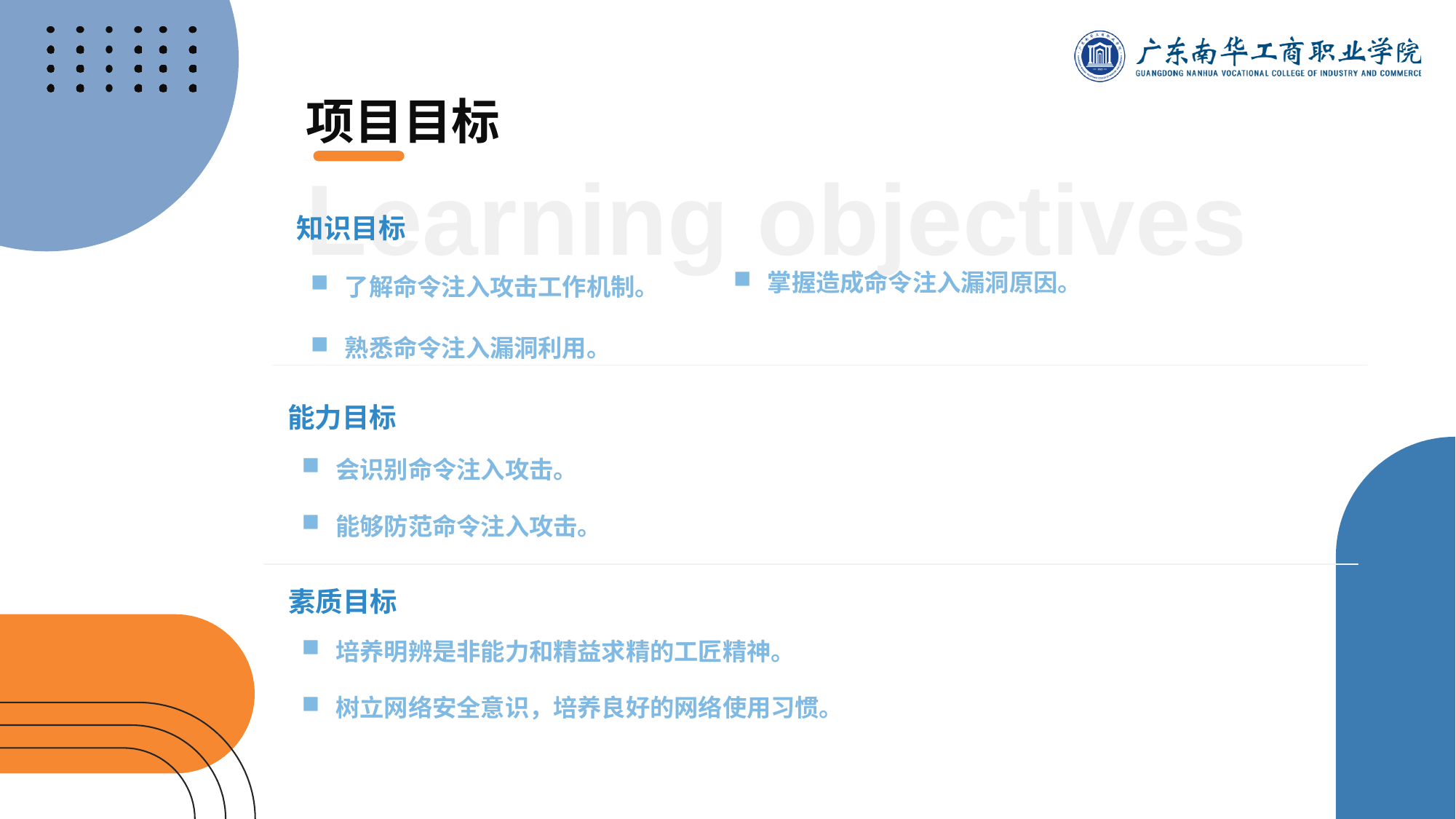

项目目标

Learning objectives
知识目标
掌握造成命令注入漏洞原因。
了解命令注入攻击工作机制。
熟悉命令注入漏洞利用。
能力目标

会识别命令注入攻击。
能够防范命令注入攻击。
素质目标

培养明辨是非能力和精益求精的工匠精神。
树立网络安全意识，培养良好的网络使用习惯。